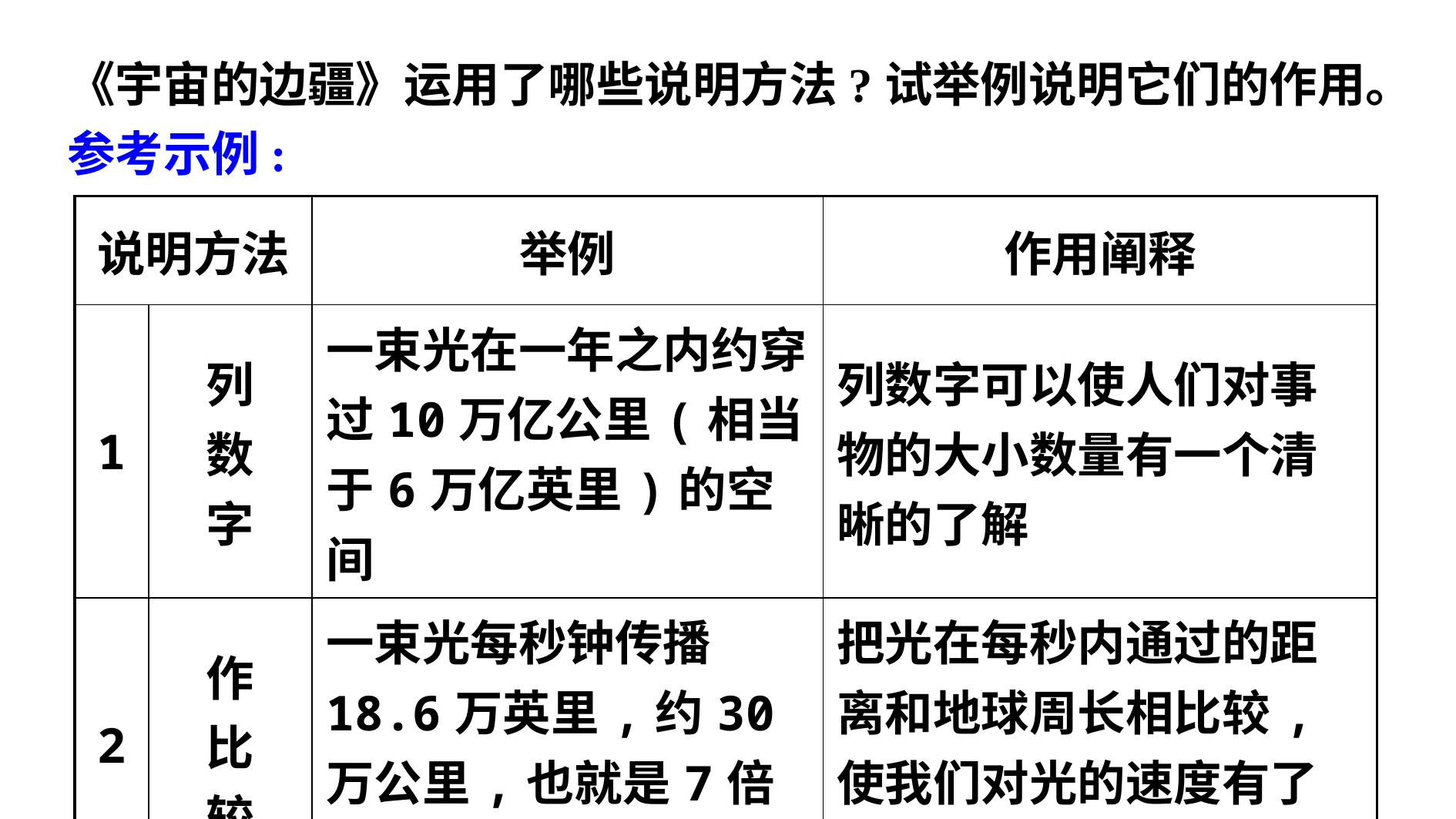

《宇宙的边疆》运用了哪些说明方法?试举例说明它们的作用。
参考示例:
| 说明方法 |  | 举例 | 作用阐释 |
| --- | --- | --- | --- |
| 1 | 列 数 字 | 一束光在一年之内约穿过10万亿公里(相当于6万亿英里)的空间 | 列数字可以使人们对事物的大小数量有一个清晰的了解 |
| 2 | 作 比 较 | 一束光每秒钟传播18.6万英里,约30万公里,也就是7倍于地球的周长 | 把光在每秒内通过的距离和地球周长相比较,使我们对光的速度有了具体可感的认识 |